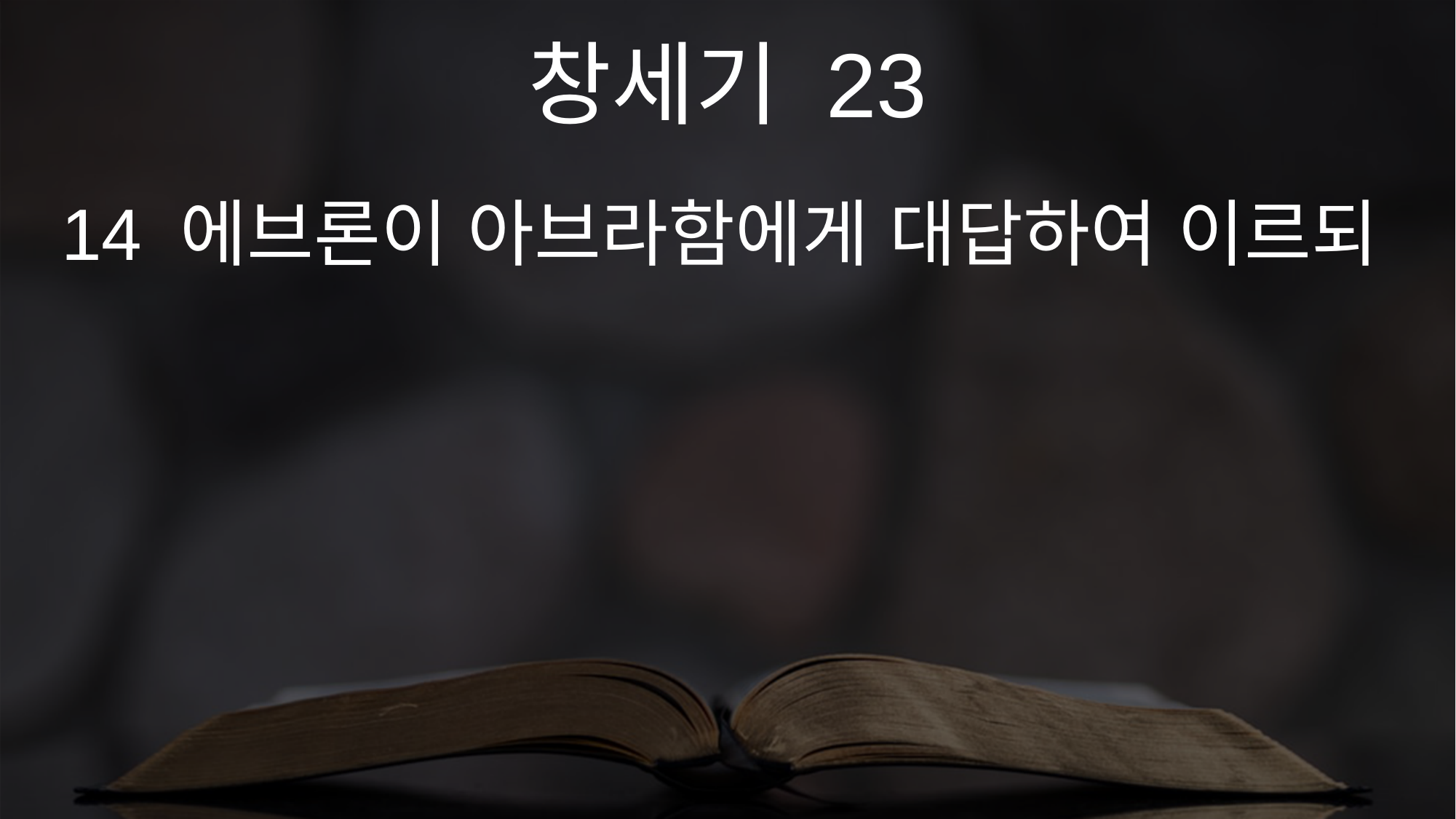

창세기 23
14 에브론이 아브라함에게 대답하여 이르되